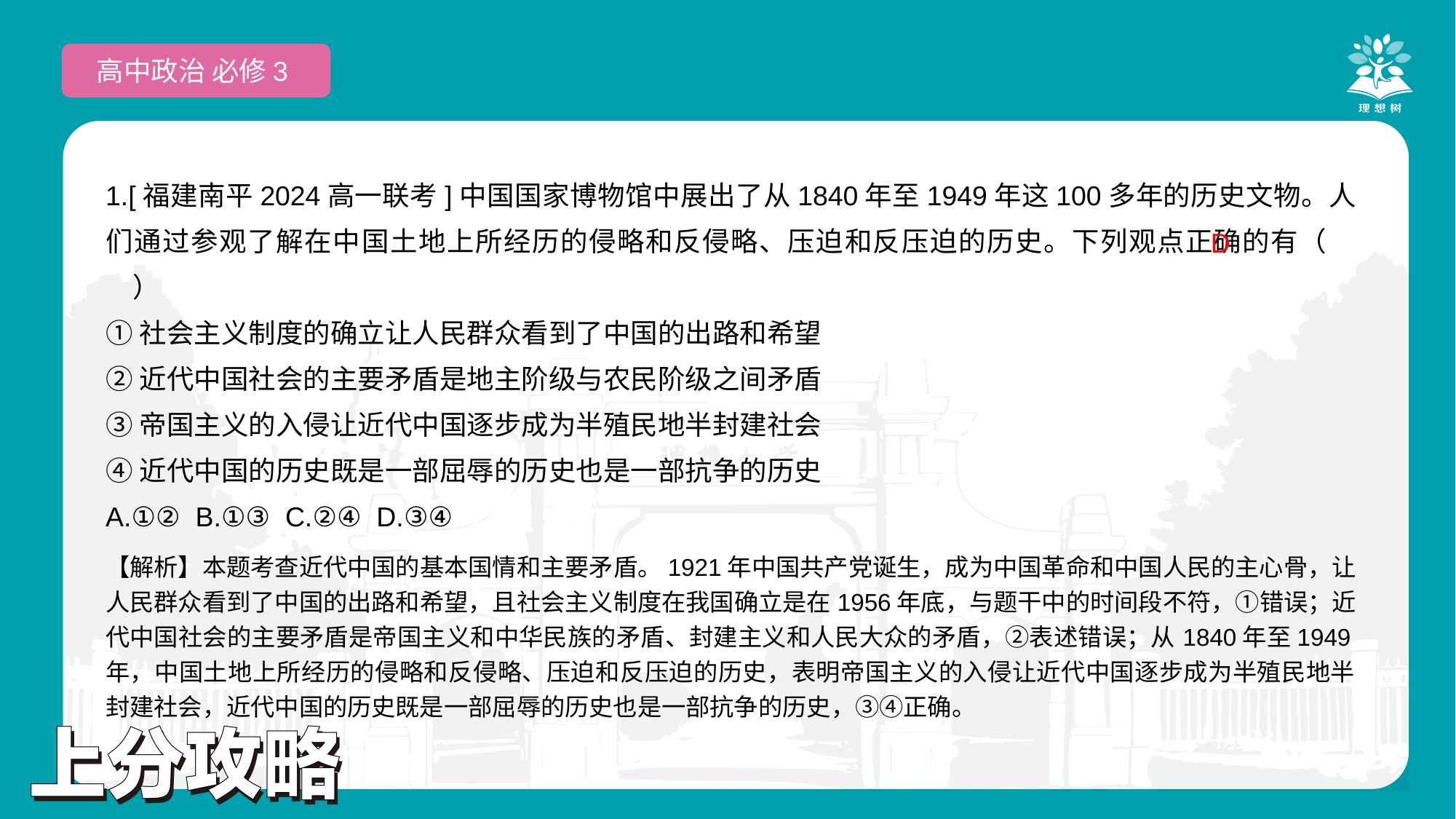

高中政治 必修3
1.[福建南平2024高一联考]中国国家博物馆中展出了从1840年至1949年这100多年的历史文物。人们通过参观了解在中国土地上所经历的侵略和反侵略、压迫和反压迫的历史。下列观点正确的有（　　）
①社会主义制度的确立让人民群众看到了中国的出路和希望
②近代中国社会的主要矛盾是地主阶级与农民阶级之间矛盾
③帝国主义的入侵让近代中国逐步成为半殖民地半封建社会
④近代中国的历史既是一部屈辱的历史也是一部抗争的历史
A.①②  B.①③  C.②④  D.③④
 D
【解析】本题考查近代中国的基本国情和主要矛盾。1921年中国共产党诞生，成为中国革命和中国人民的主心骨，让人民群众看到了中国的出路和希望，且社会主义制度在我国确立是在1956年底，与题干中的时间段不符，①错误；近代中国社会的主要矛盾是帝国主义和中华民族的矛盾、封建主义和人民大众的矛盾，②表述错误；从1840年至1949年，中国土地上所经历的侵略和反侵略、压迫和反压迫的历史，表明帝国主义的入侵让近代中国逐步成为半殖民地半封建社会，近代中国的历史既是一部屈辱的历史也是一部抗争的历史，③④正确。